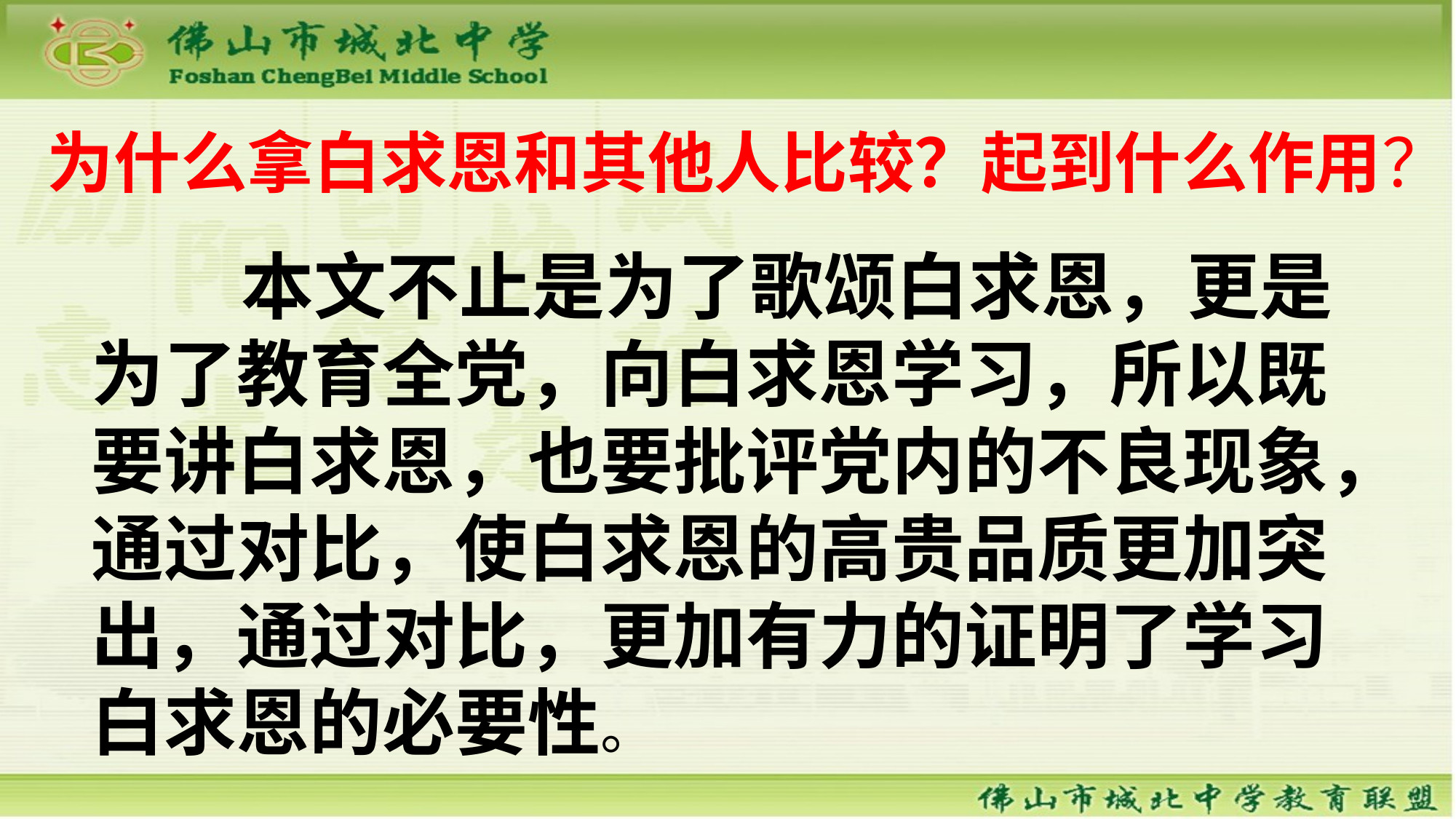

为什么拿白求恩和其他人比较？起到什么作用？
        本文不止是为了歌颂白求恩，更是为了教育全党，向白求恩学习，所以既要讲白求恩，也要批评党内的不良现象，通过对比，使白求恩的高贵品质更加突出，通过对比，更加有力的证明了学习白求恩的必要性。